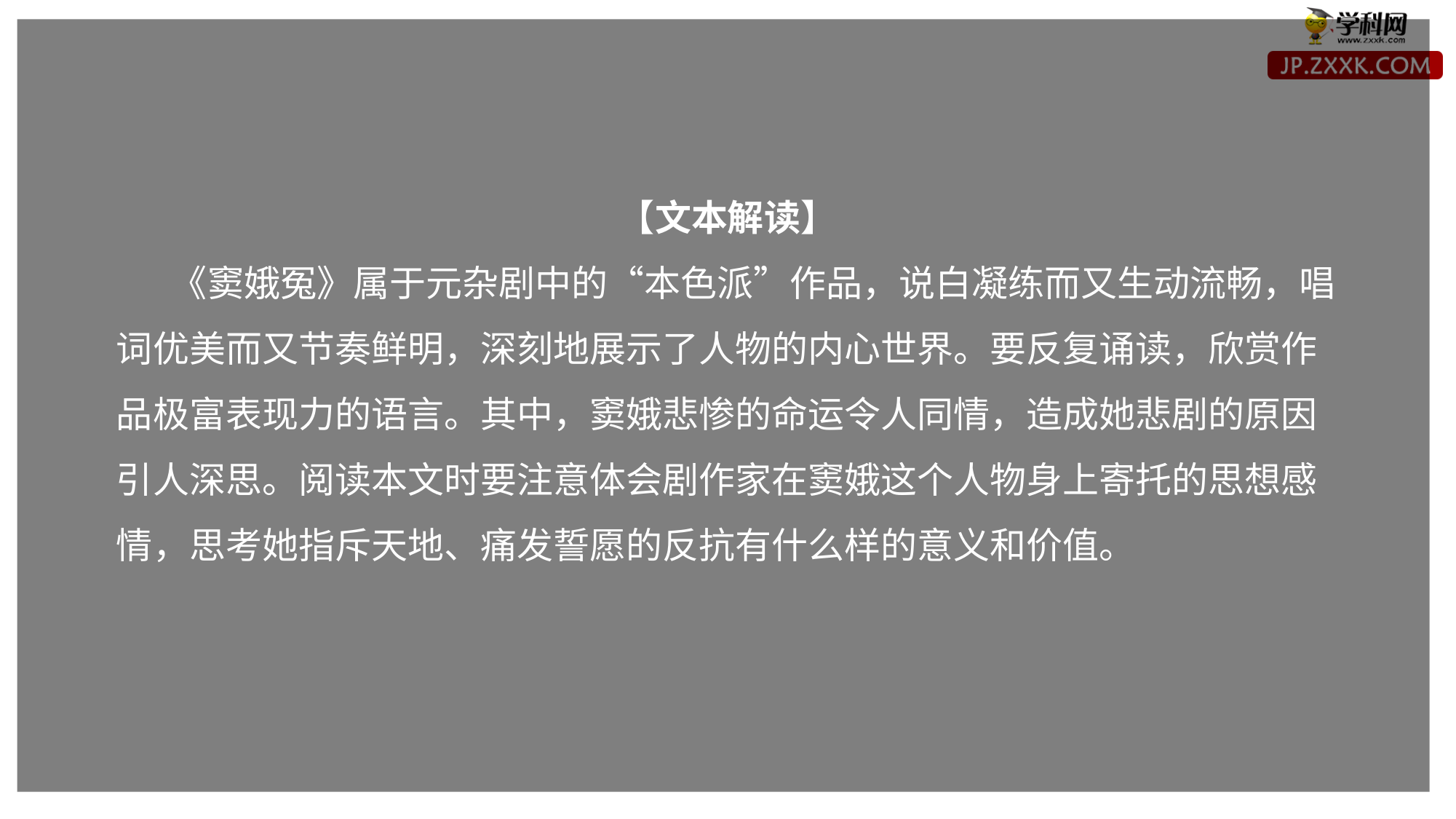

【文本解读】
《窦娥冤》属于元杂剧中的“本色派”作品，说白凝练而又生动流畅，唱词优美而又节奏鲜明，深刻地展示了人物的内心世界。要反复诵读，欣赏作品极富表现力的语言。其中，窦娥悲惨的命运令人同情，造成她悲剧的原因引人深思。阅读本文时要注意体会剧作家在窦娥这个人物身上寄托的思想感情，思考她指斥天地、痛发誓愿的反抗有什么样的意义和价值。